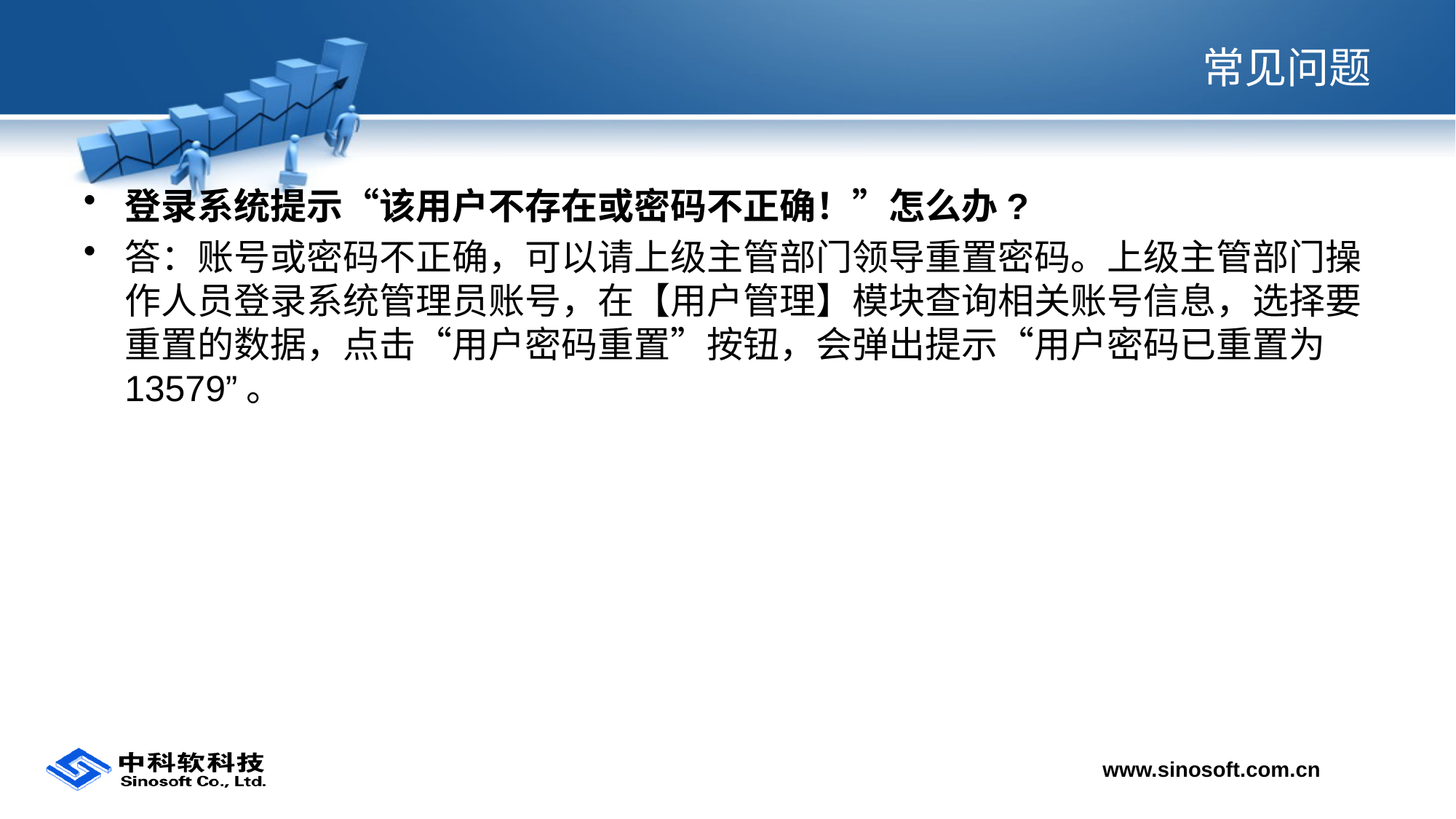

# 常见问题
登录系统提示“该用户不存在或密码不正确！”怎么办?
答：账号或密码不正确，可以请上级主管部门领导重置密码。上级主管部门操作人员登录系统管理员账号，在【用户管理】模块查询相关账号信息，选择要重置的数据，点击“用户密码重置”按钮，会弹出提示“用户密码已重置为13579”。